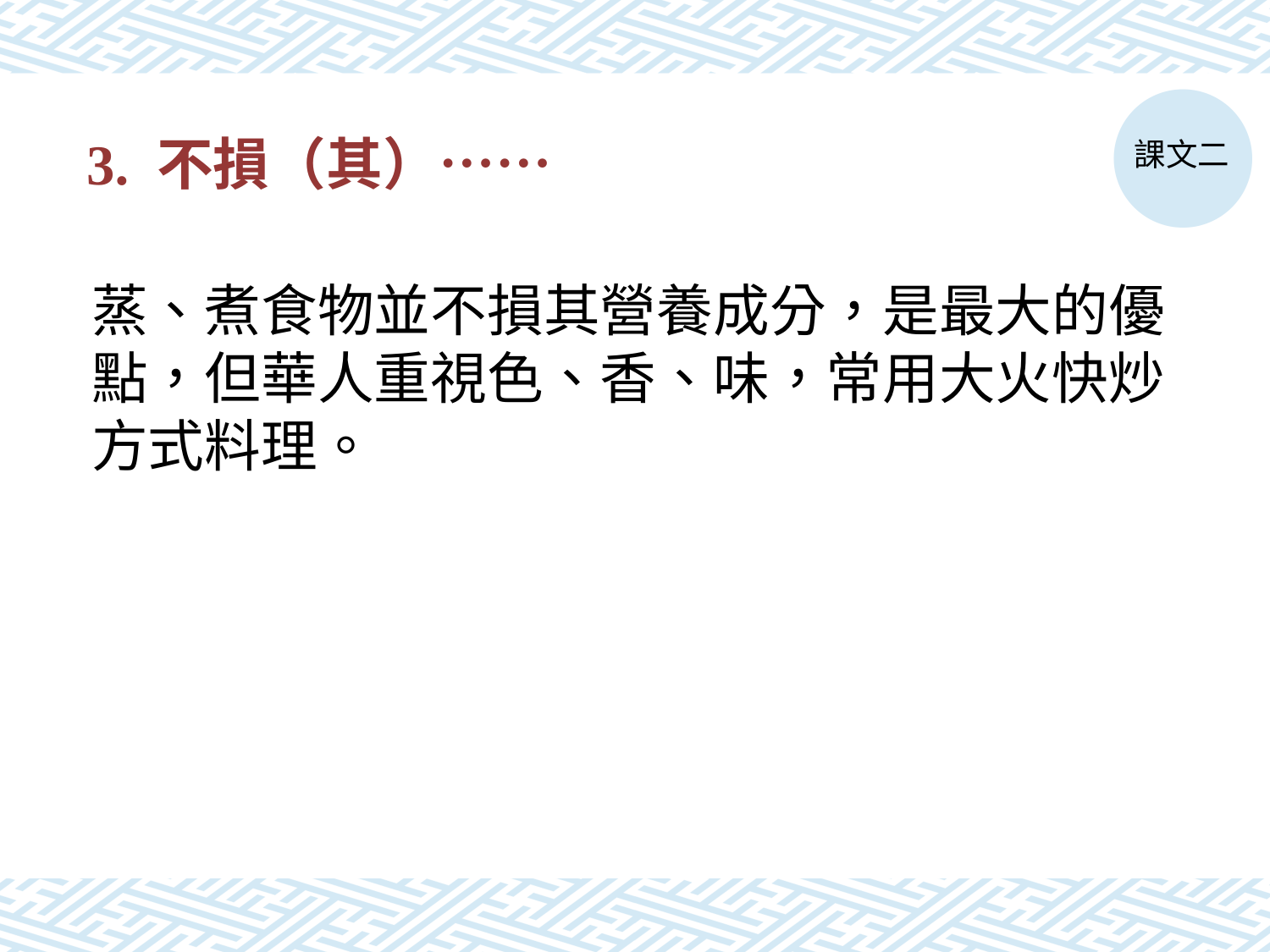

課文二
# 3. 不損（其）……
蒸、煮食物並不損其營養成分，是最大的優點，但華人重視色、香、味，常用大火快炒方式料理。